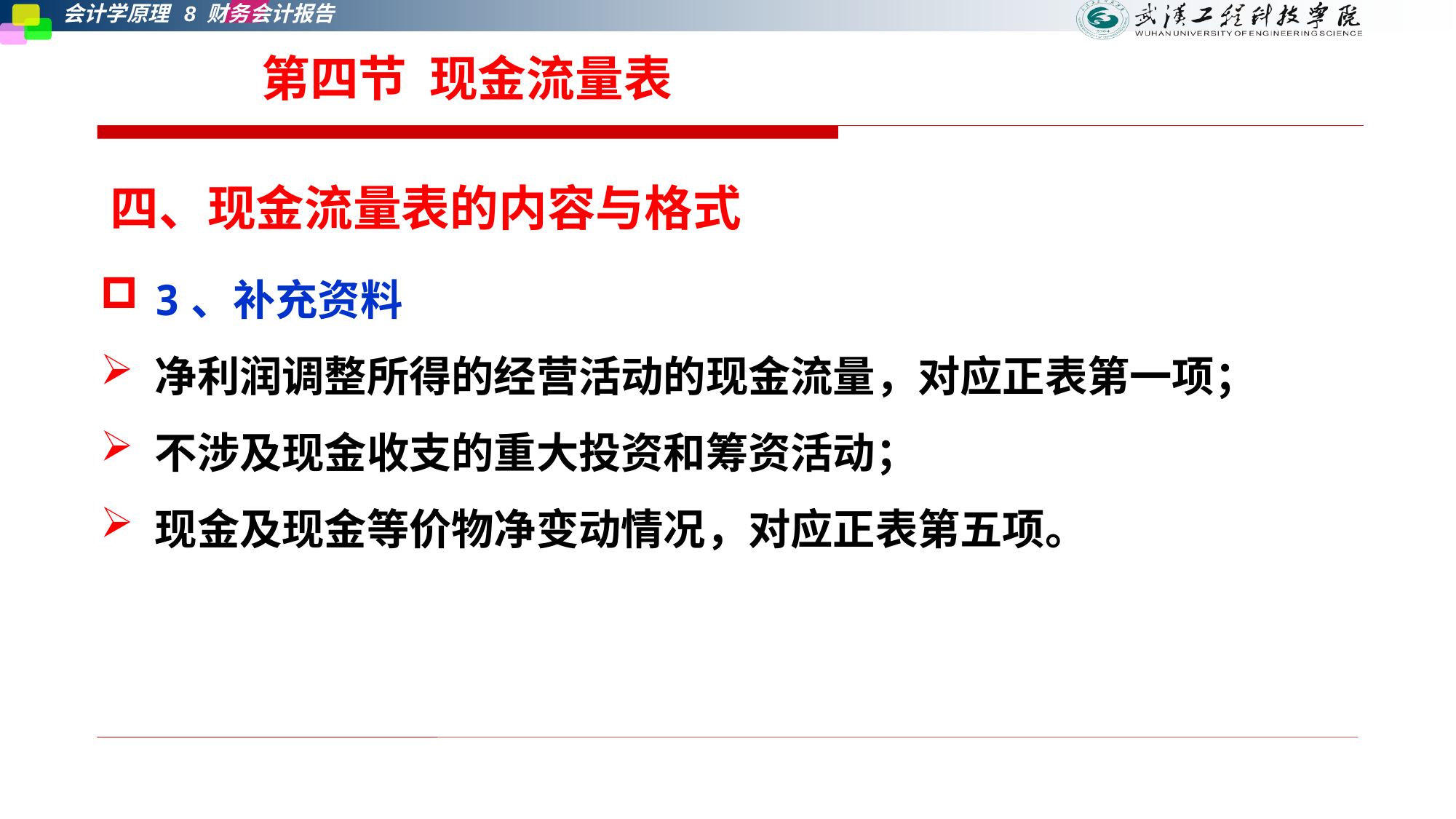

第四节  现金流量表
四、现金流量表的内容与格式
3、补充资料
净利润调整所得的经营活动的现金流量，对应正表第一项；
不涉及现金收支的重大投资和筹资活动；
现金及现金等价物净变动情况，对应正表第五项。